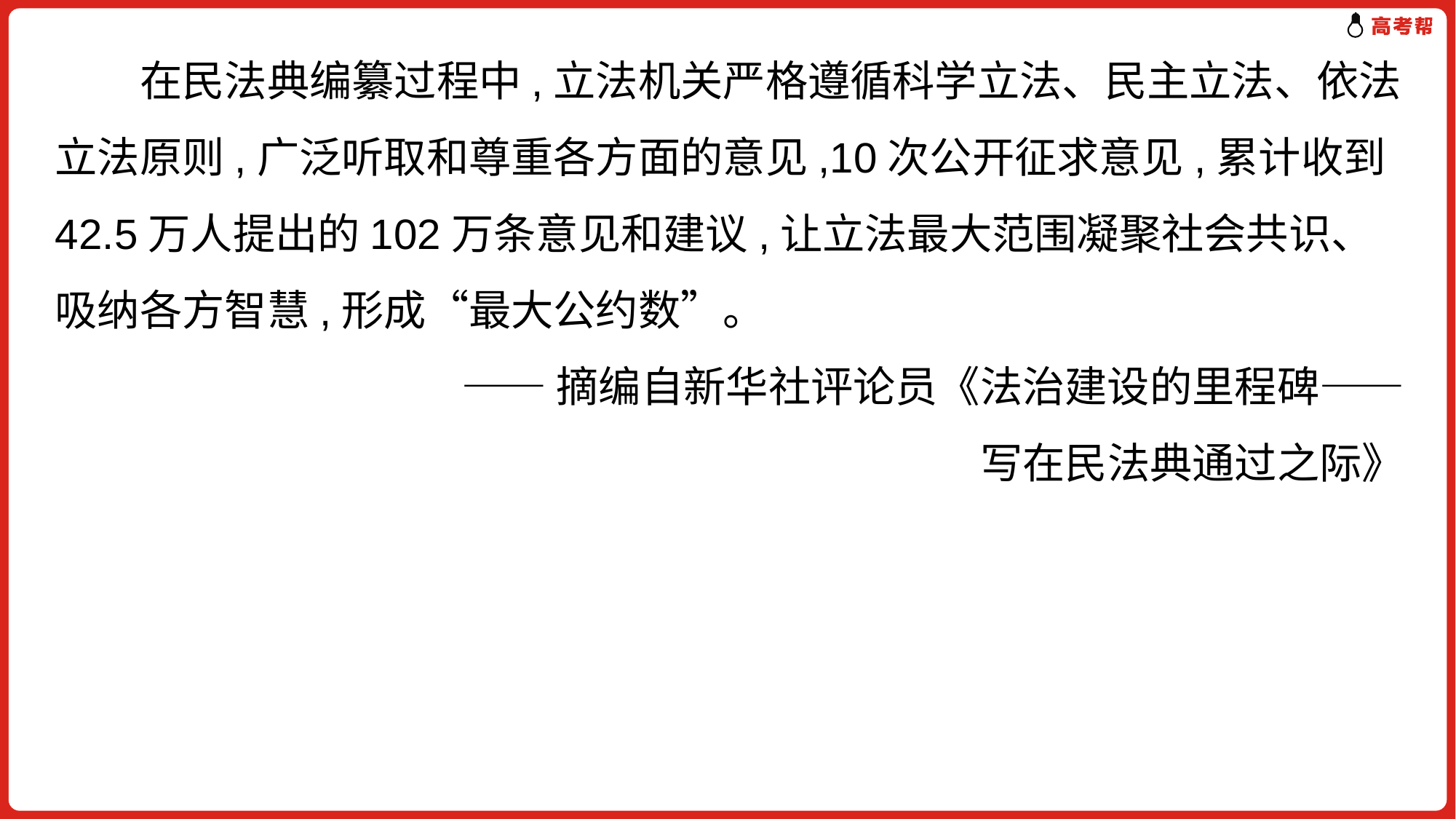

在民法典编纂过程中,立法机关严格遵循科学立法、民主立法、依法立法原则,广泛听取和尊重各方面的意见,10次公开征求意见,累计收到42.5万人提出的102万条意见和建议,让立法最大范围凝聚社会共识、吸纳各方智慧,形成“最大公约数”。
——摘编自新华社评论员《法治建设的里程碑——
写在民法典通过之际》